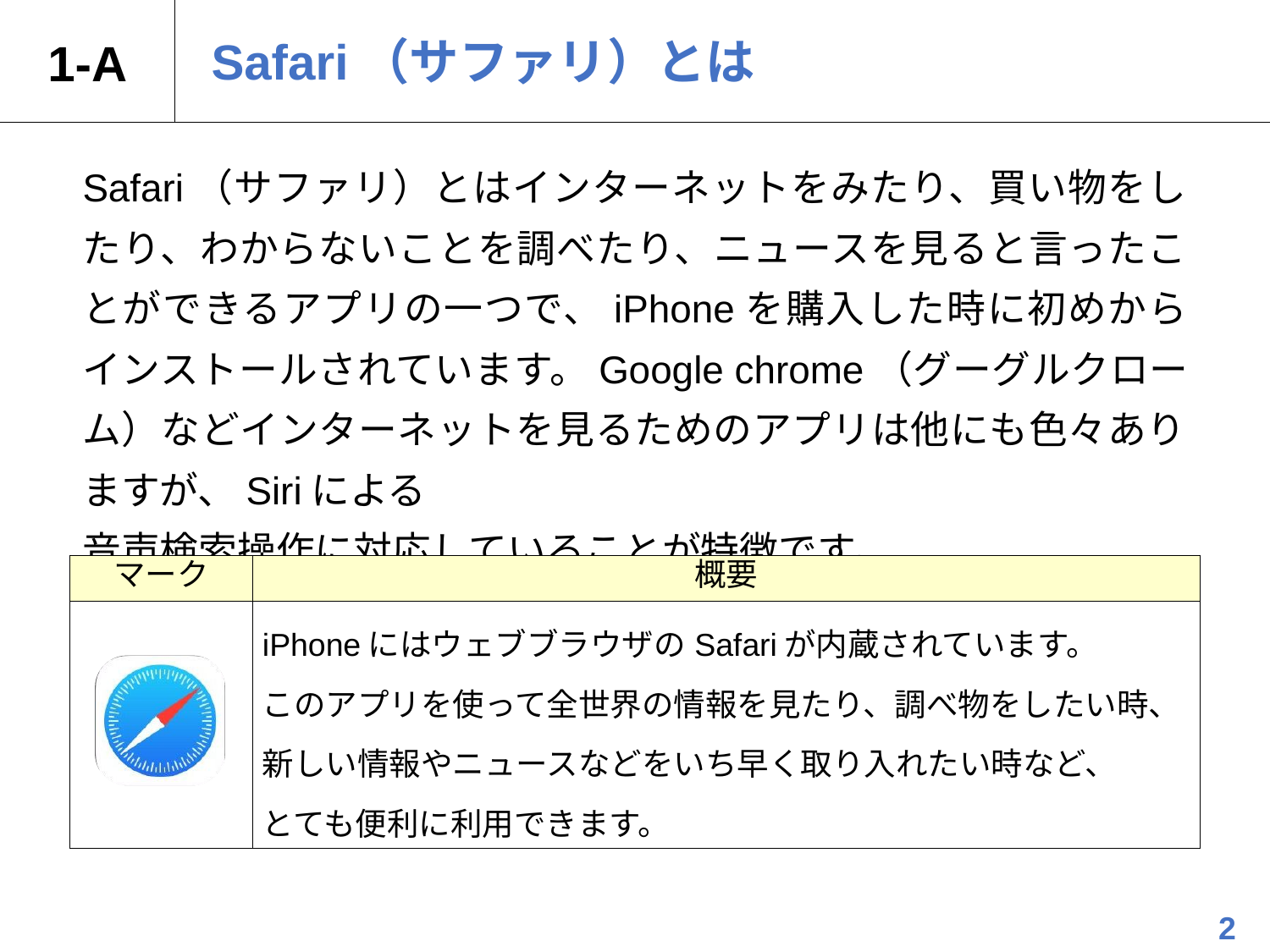

# 1-A
Safari（サファリ）とは
Safari（サファリ）とはインターネットをみたり、買い物をしたり、わからないことを調べたり、ニュースを見ると言ったことができるアプリの一つで、iPhoneを購入した時に初めからインストールされています。Google chrome（グーグルクローム）などインターネットを見るためのアプリは他にも色々ありますが、Siriによる
音声検索操作に対応していることが特徴です。
| マーク | 概要 |
| --- | --- |
|  | iPhoneにはウェブブラウザのSafariが内蔵されています。 このアプリを使って全世界の情報を見たり、調べ物をしたい時、 新しい情報やニュースなどをいち早く取り入れたい時など、 とても便利に利用できます。 |

2